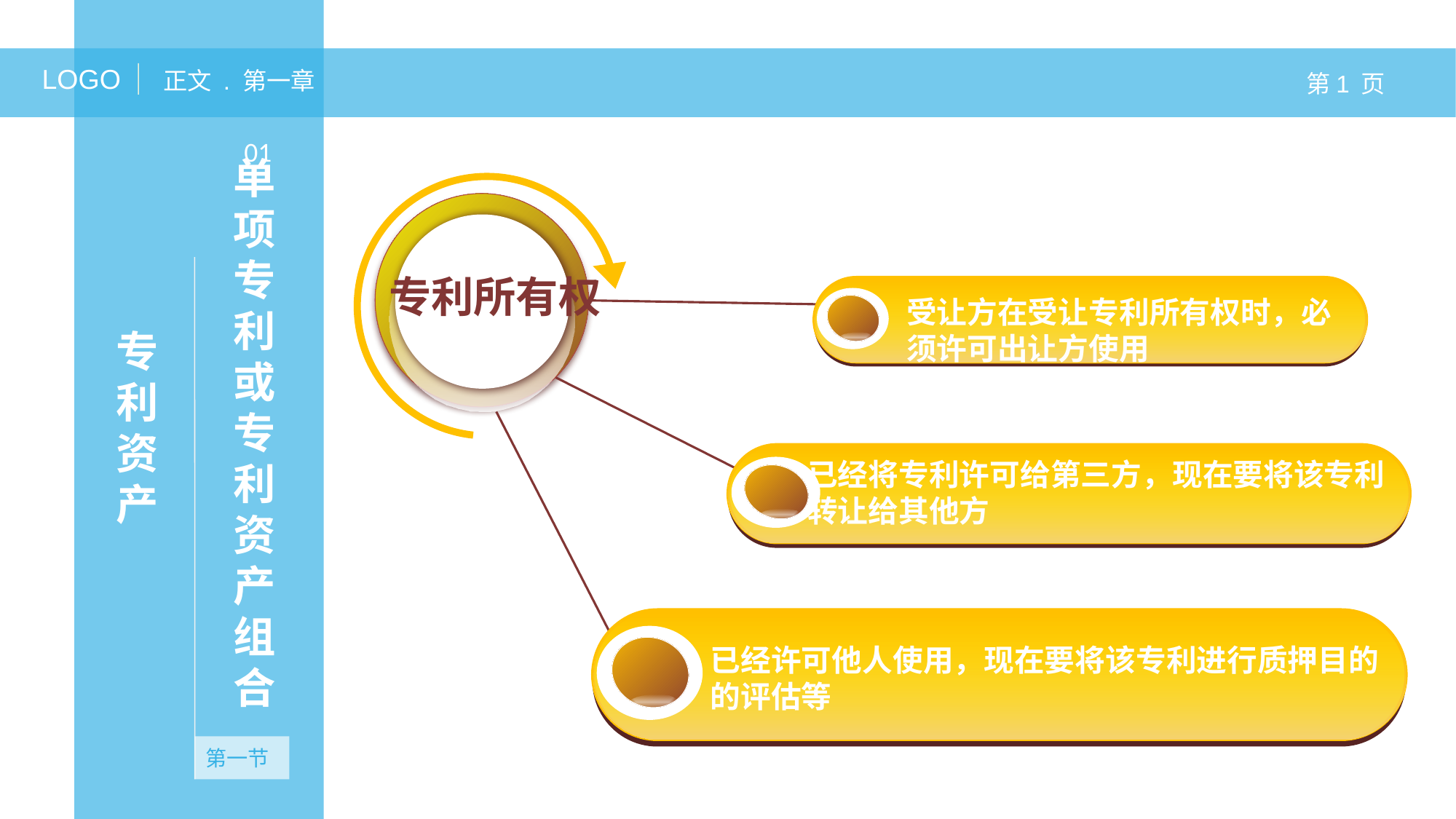

LOGO
正文 . 第一章

第1 页
专利资产
01
单项专利或专利资产组合

专利所有权

受让方在受让专利所有权时，必须许可出让方使用

已经将专利许可给第三方，现在要将该专利转让给其他方
无资产

已经许可他人使用，现在要将该专利进行质押目的的评估等
第一节